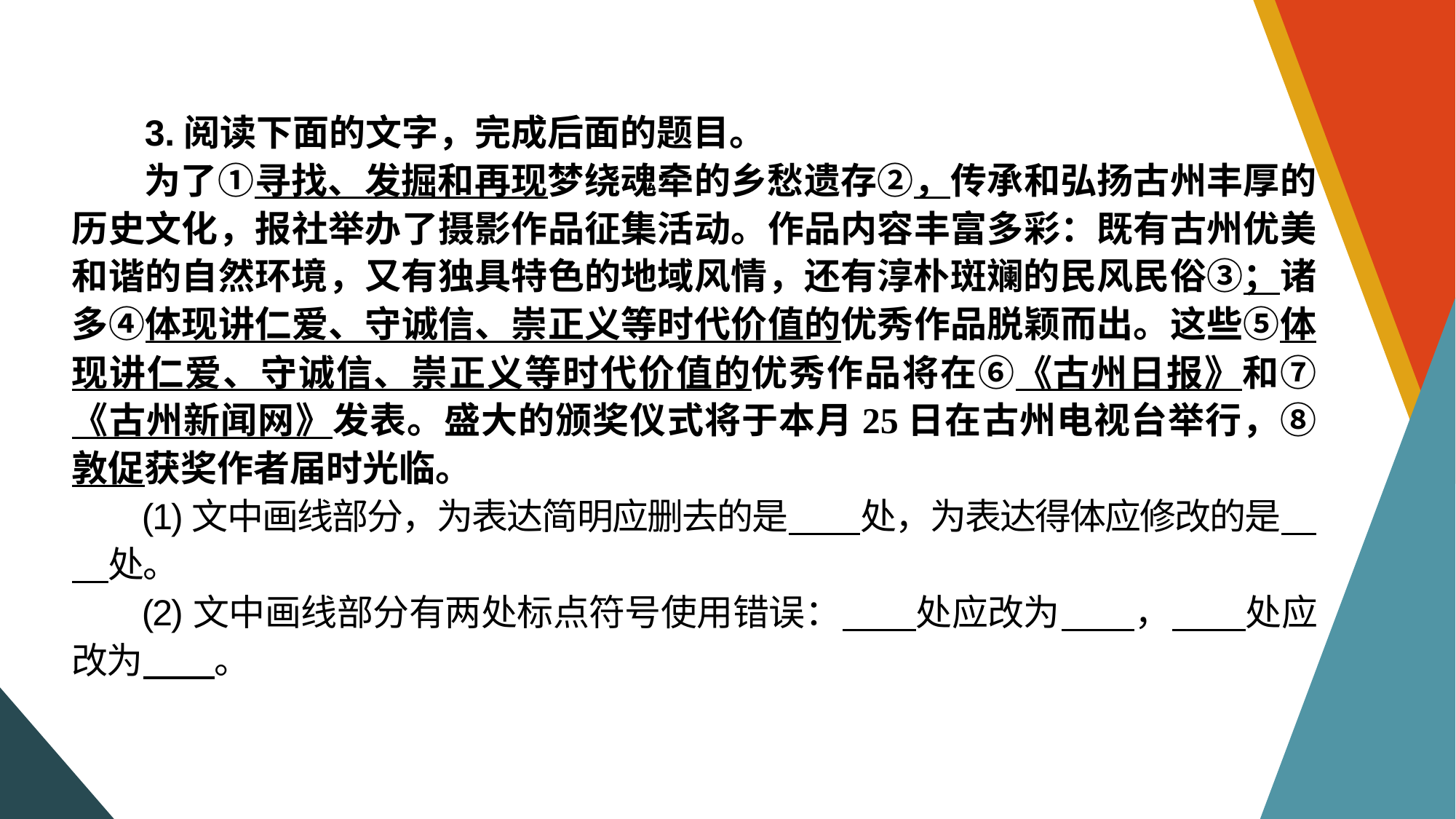

-25-
3.阅读下面的文字，完成后面的题目。
为了①寻找、发掘和再现梦绕魂牵的乡愁遗存②，传承和弘扬古州丰厚的历史文化，报社举办了摄影作品征集活动。作品内容丰富多彩：既有古州优美和谐的自然环境，又有独具特色的地域风情，还有淳朴斑斓的民风民俗③；诸多④体现讲仁爱、守诚信、崇正义等时代价值的优秀作品脱颖而出。这些⑤体现讲仁爱、守诚信、崇正义等时代价值的优秀作品将在⑥《古州日报》和⑦《古州新闻网》发表。盛大的颁奖仪式将于本月25日在古州电视台举行，⑧敦促获奖作者届时光临。
(1)文中画线部分，为表达简明应删去的是　　处，为表达得体应修改的是　　处。
(2)文中画线部分有两处标点符号使用错误：　　处应改为　　，　　处应改为　　。